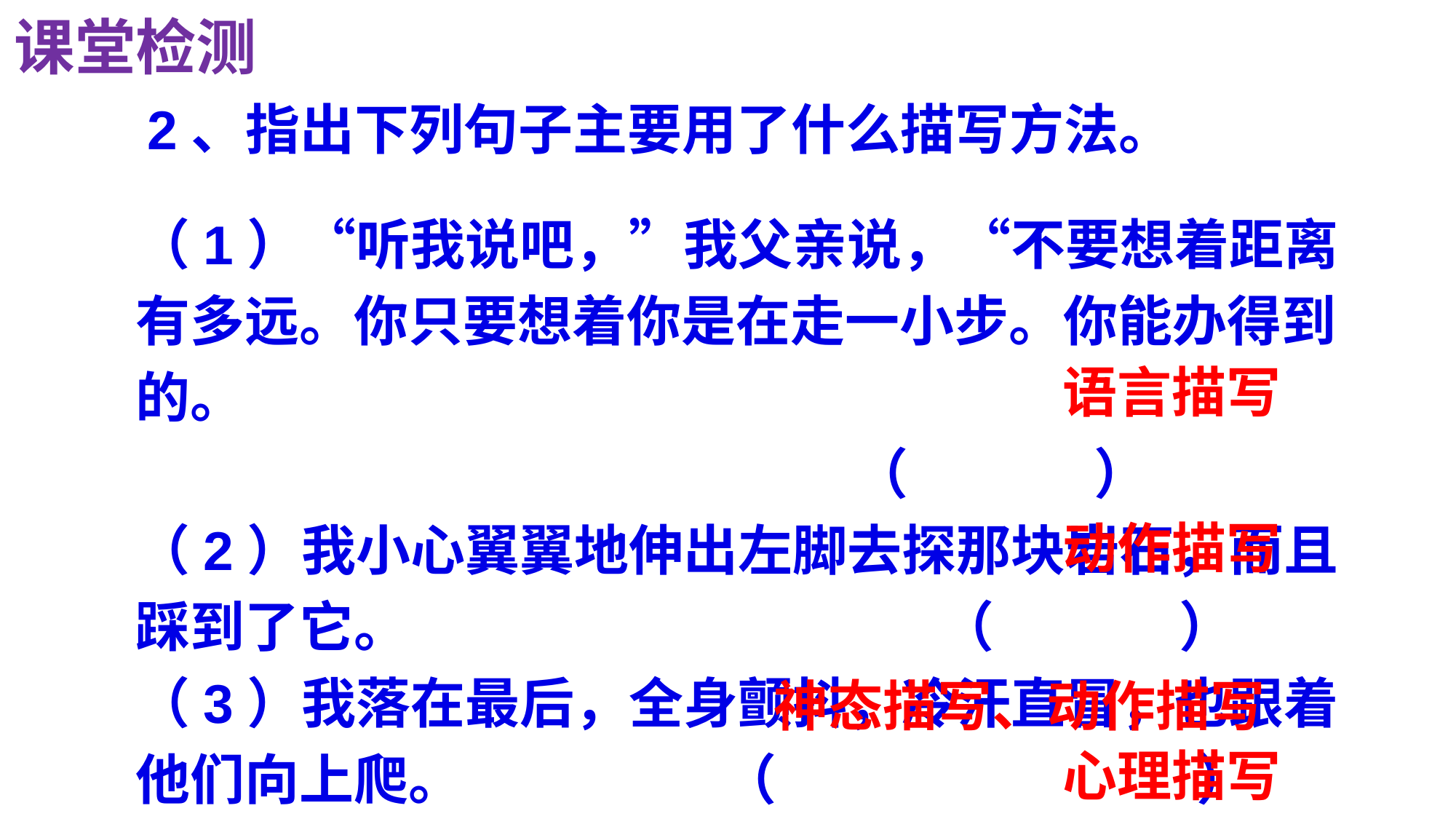

课堂检测
  2、指出下列句子主要用了什么描写方法。
（1）“听我说吧，”我父亲说，“不要想着距离有多远。你只要想着你是在走一小步。你能办得到的。
                                                         （               ）
（2）我小心翼翼地伸出左脚去探那块岩石，而且踩到了它。                                           （               ）
（3）我落在最后，全身颤抖，冷汗直冒，也跟着他们向上爬。                     （                                  ）
（4）“我能办得到的。”我想。         （               ）
语言描写
动作描写
神态描写、动作描写
心理描写